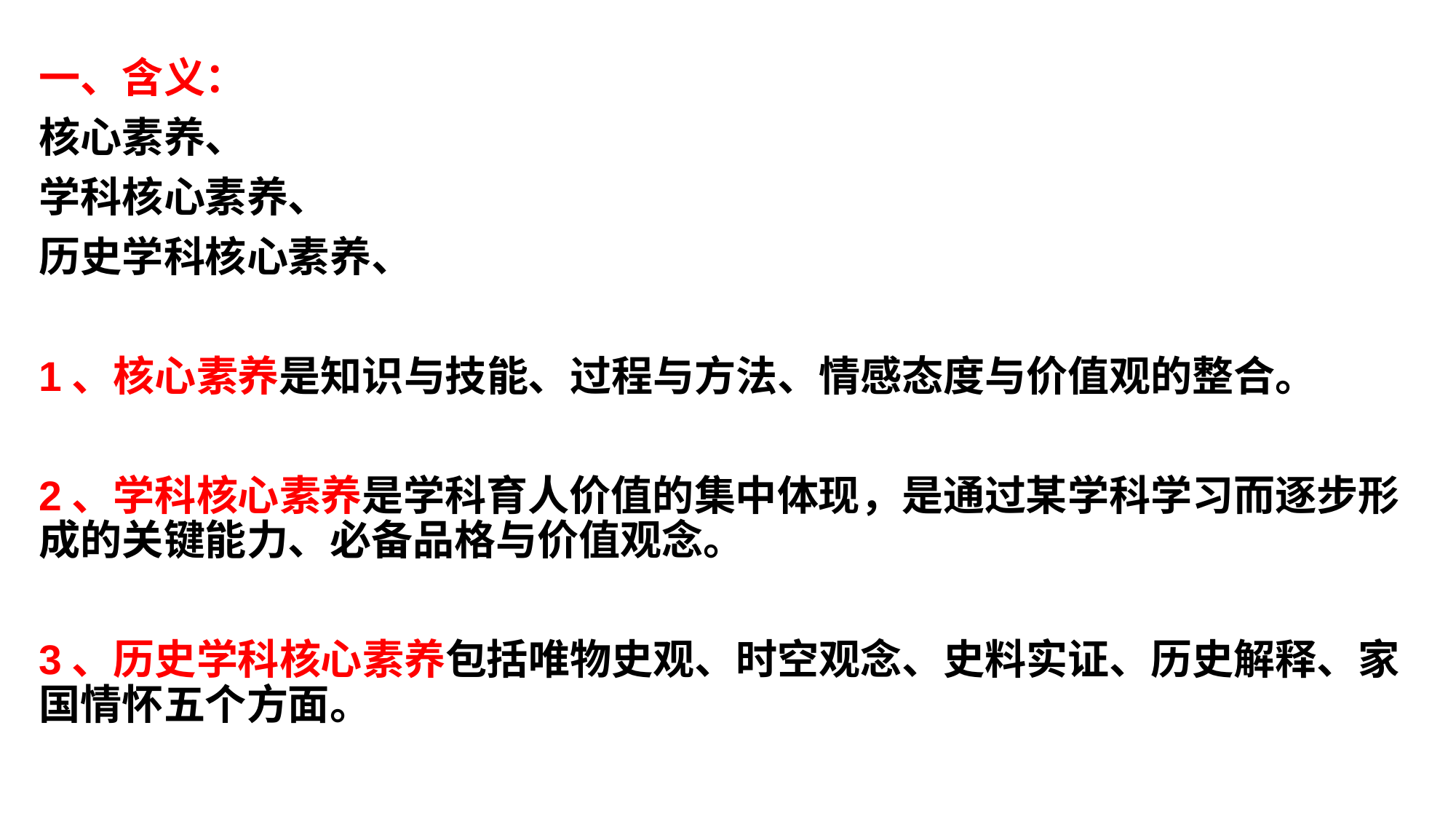

一、含义：
核心素养、
学科核心素养、
历史学科核心素养、

1、核心素养是知识与技能、过程与方法、情感态度与价值观的整合。

2、学科核心素养是学科育人价值的集中体现，是通过某学科学习而逐步形成的关键能力、必备品格与价值观念。

3、历史学科核心素养包括唯物史观、时空观念、史料实证、历史解释、家国情怀五个方面。